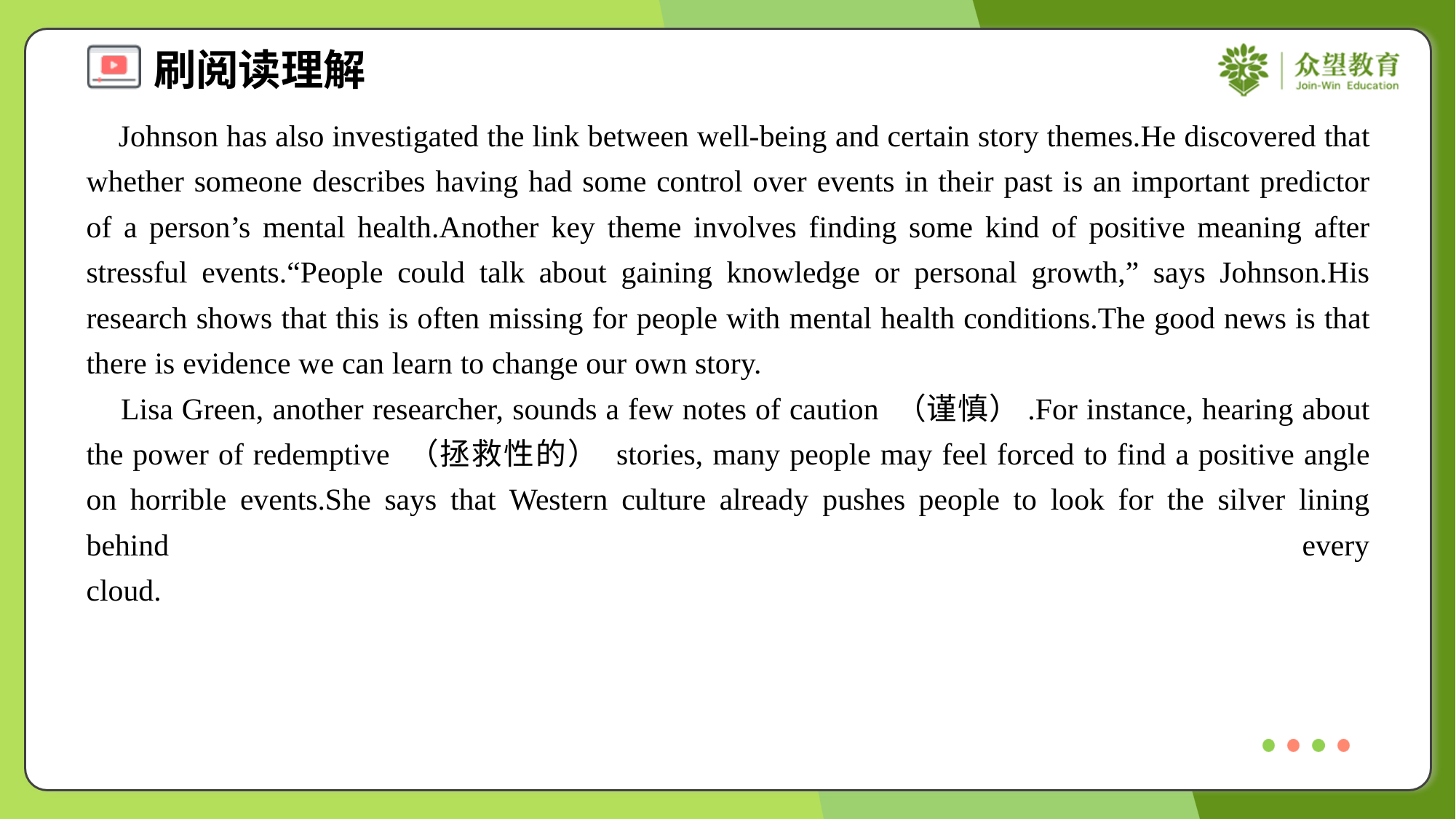

Johnson has also investigated the link between well-being and certain story themes.He discovered that whether someone describes having had some control over events in their past is an important predictor of a person’s mental health.Another key theme involves finding some kind of positive meaning after stressful events.“People could talk about gaining knowledge or personal growth,” says Johnson.His research shows that this is often missing for people with mental health conditions.The good news is that there is evidence we can learn to change our own story.
    Lisa Green, another researcher, sounds a few notes of caution （谨慎）.For instance, hearing about the power of redemptive （拯救性的） stories, many people may feel forced to find a positive angle on horrible events.She says that Western culture already pushes people to look for the silver lining behind every cloud.#1.5